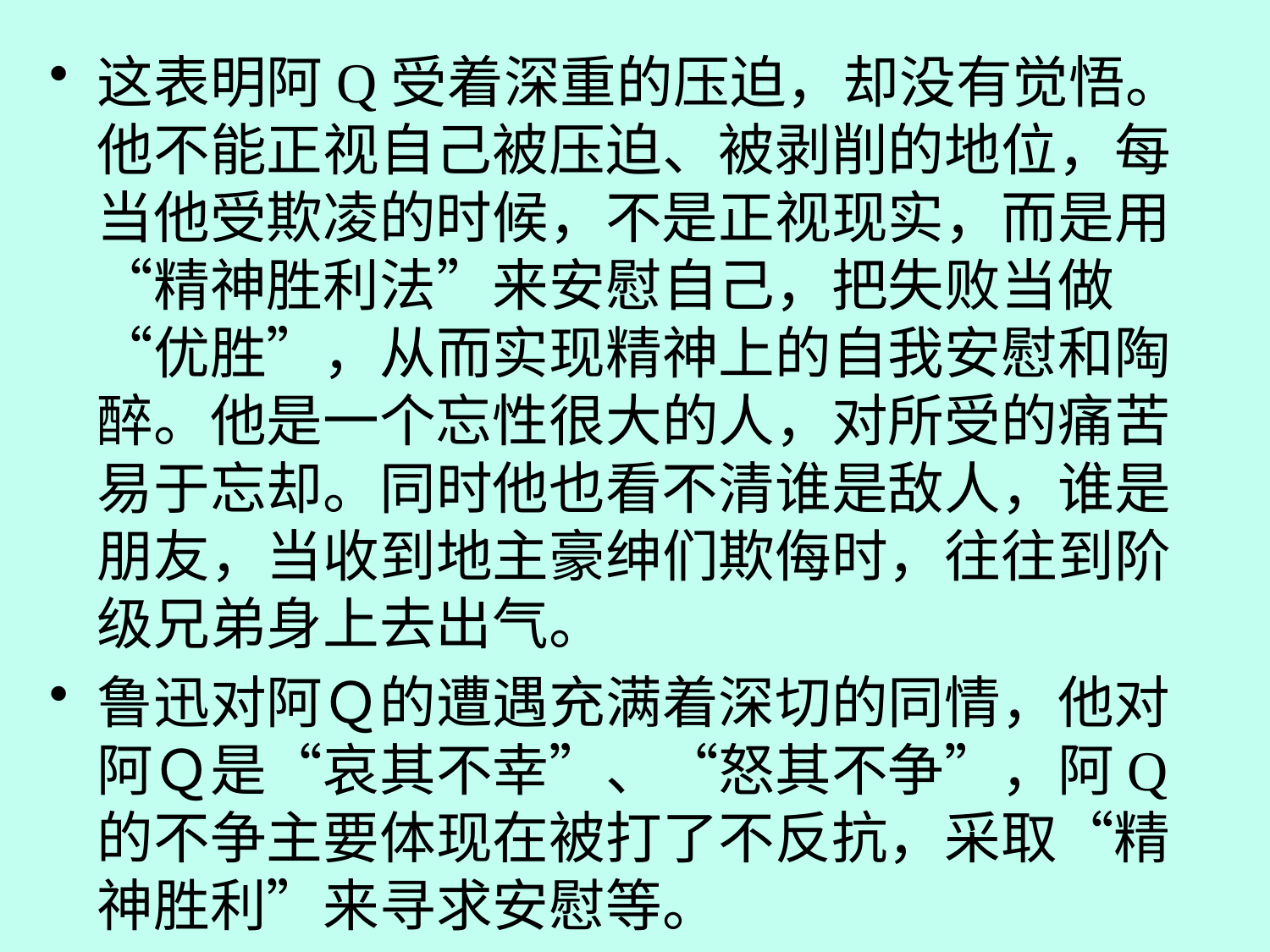

这表明阿Q受着深重的压迫，却没有觉悟。他不能正视自己被压迫、被剥削的地位，每当他受欺凌的时候，不是正视现实，而是用“精神胜利法”来安慰自己，把失败当做“优胜”，从而实现精神上的自我安慰和陶醉。他是一个忘性很大的人，对所受的痛苦易于忘却。同时他也看不清谁是敌人，谁是朋友，当收到地主豪绅们欺侮时，往往到阶级兄弟身上去出气。
鲁迅对阿Ｑ的遭遇充满着深切的同情，他对阿Ｑ是“哀其不幸”、“怒其不争”，阿Q的不争主要体现在被打了不反抗，采取“精神胜利”来寻求安慰等。